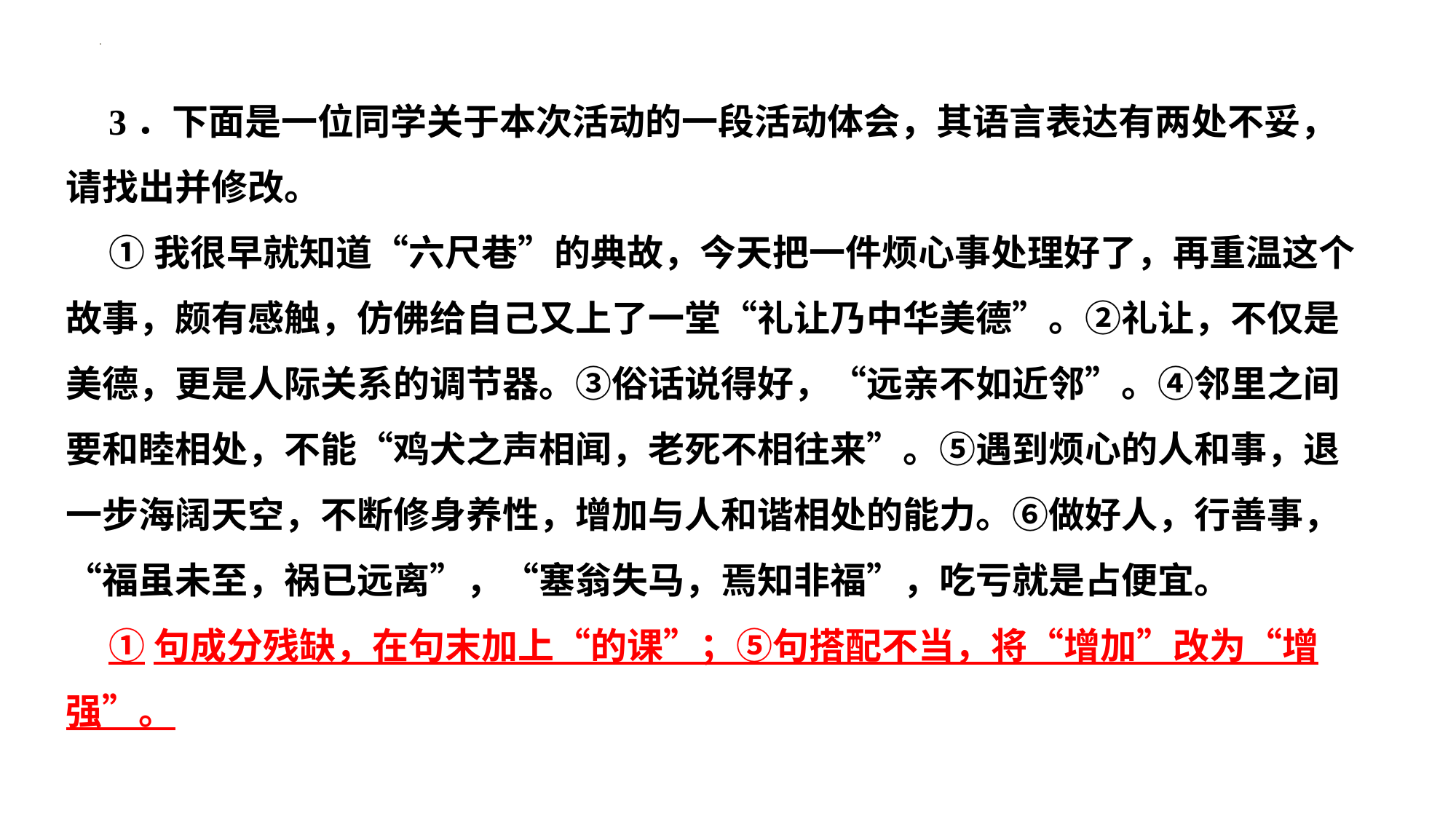

3．下面是一位同学关于本次活动的一段活动体会，其语言表达有两处不妥，请找出并修改。
①我很早就知道“六尺巷”的典故，今天把一件烦心事处理好了，再重温这个故事，颇有感触，仿佛给自己又上了一堂“礼让乃中华美德”。②礼让，不仅是美德，更是人际关系的调节器。③俗话说得好，“远亲不如近邻”。④邻里之间要和睦相处，不能“鸡犬之声相闻，老死不相往来”。⑤遇到烦心的人和事，退一步海阔天空，不断修身养性，增加与人和谐相处的能力。⑥做好人，行善事，“福虽未至，祸已远离”，“塞翁失马，焉知非福”，吃亏就是占便宜。
①句成分残缺，在句末加上“的课”；⑤句搭配不当，将“增加”改为“增强”。